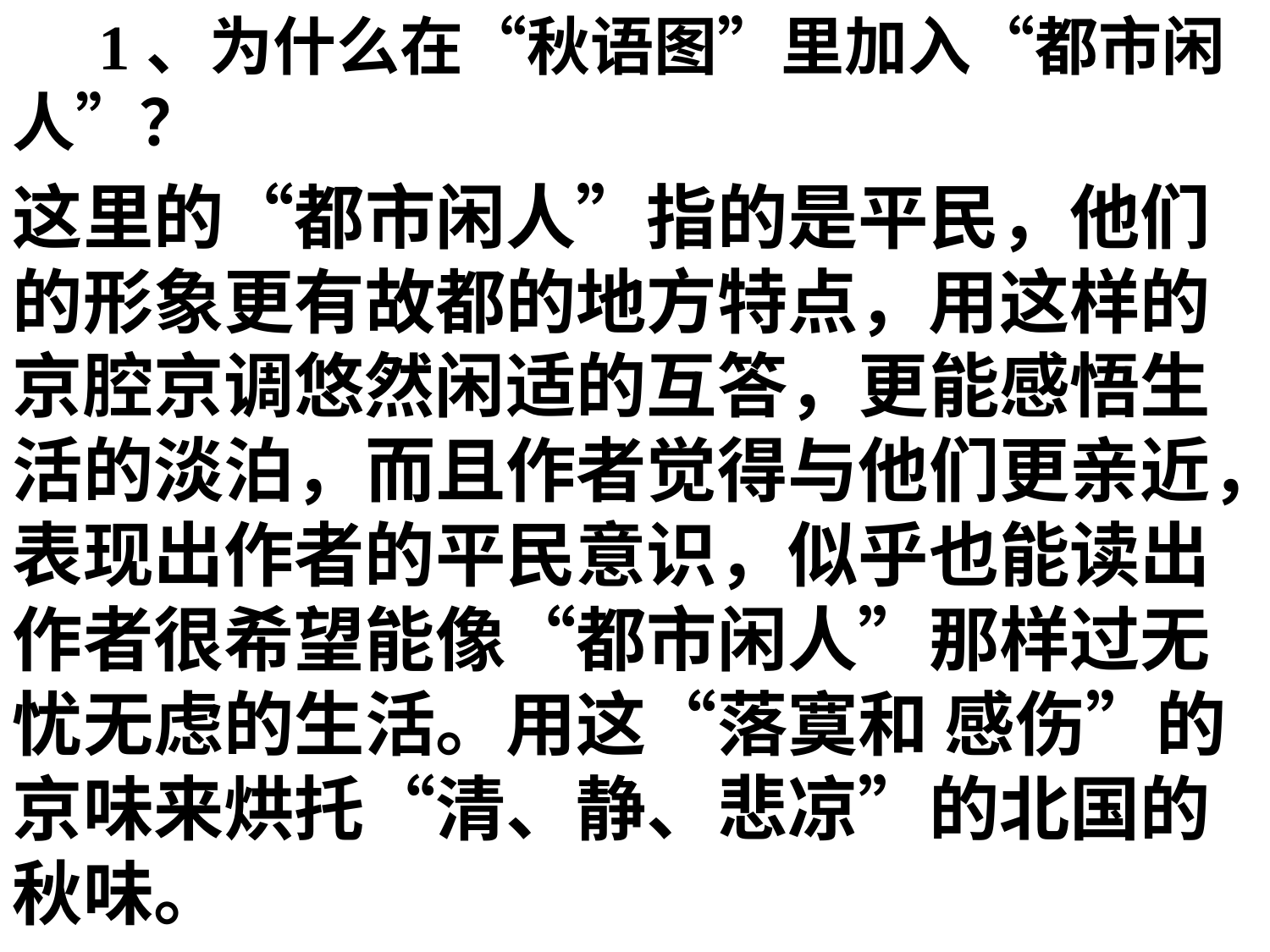

1、为什么在“秋语图”里加入“都市闲人”？
这里的“都市闲人”指的是平民，他们的形象更有故都的地方特点，用这样的京腔京调悠然闲适的互答，更能感悟生活的淡泊，而且作者觉得与他们更亲近，表现出作者的平民意识，似乎也能读出作者很希望能像“都市闲人”那样过无忧无虑的生活。用这“落寞和 感伤”的京味来烘托“清、静、悲凉”的北国的秋味。